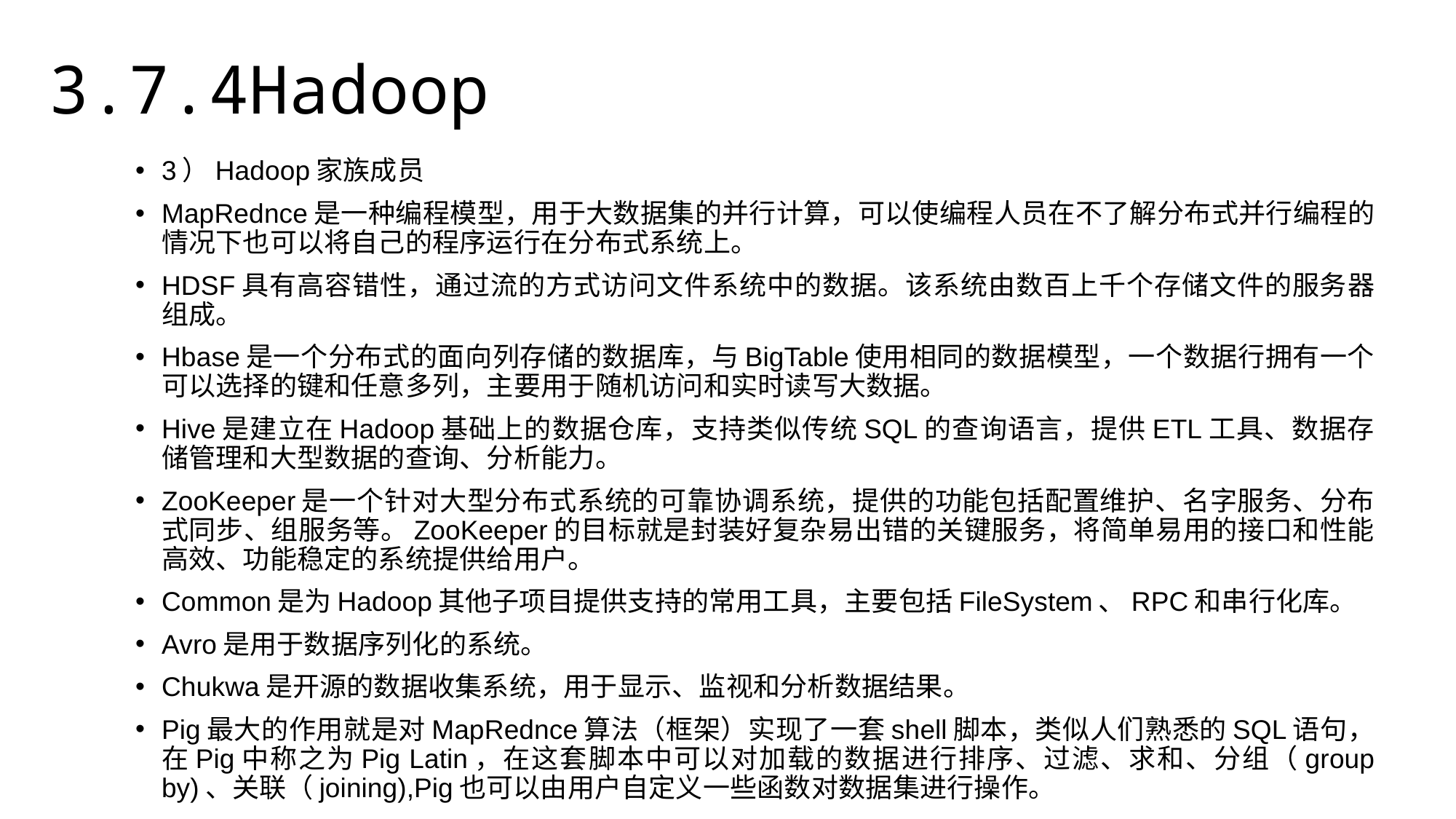

3.7.4Hadoop
3）Hadoop家族成员
MapRednce是一种编程模型，用于大数据集的并行计算，可以使编程人员在不了解分布式并行编程的情况下也可以将自己的程序运行在分布式系统上。
HDSF具有高容错性，通过流的方式访问文件系统中的数据。该系统由数百上千个存储文件的服务器组成。
Hbase是一个分布式的面向列存储的数据库，与BigTable使用相同的数据模型，一个数据行拥有一个可以选择的键和任意多列，主要用于随机访问和实时读写大数据。
Hive是建立在Hadoop基础上的数据仓库，支持类似传统SQL的查询语言，提供ETL工具、数据存储管理和大型数据的查询、分析能力。
ZooKeeper是一个针对大型分布式系统的可靠协调系统，提供的功能包括配置维护、名字服务、分布式同步、组服务等。ZooKeeper的目标就是封装好复杂易出错的关键服务，将简单易用的接口和性能高效、功能稳定的系统提供给用户。
Common是为Hadoop其他子项目提供支持的常用工具，主要包括FileSystem、RPC和串行化库。
Avro是用于数据序列化的系统。
Chukwa是开源的数据收集系统，用于显示、监视和分析数据结果。
Pig最大的作用就是对MapRednce算法（框架）实现了一套shell脚本，类似人们熟悉的SQL语句，在Pig中称之为Pig Latin，在这套脚本中可以对加载的数据进行排序、过滤、求和、分组（group by)、关联（joining),Pig也可以由用户自定义一些函数对数据集进行操作。